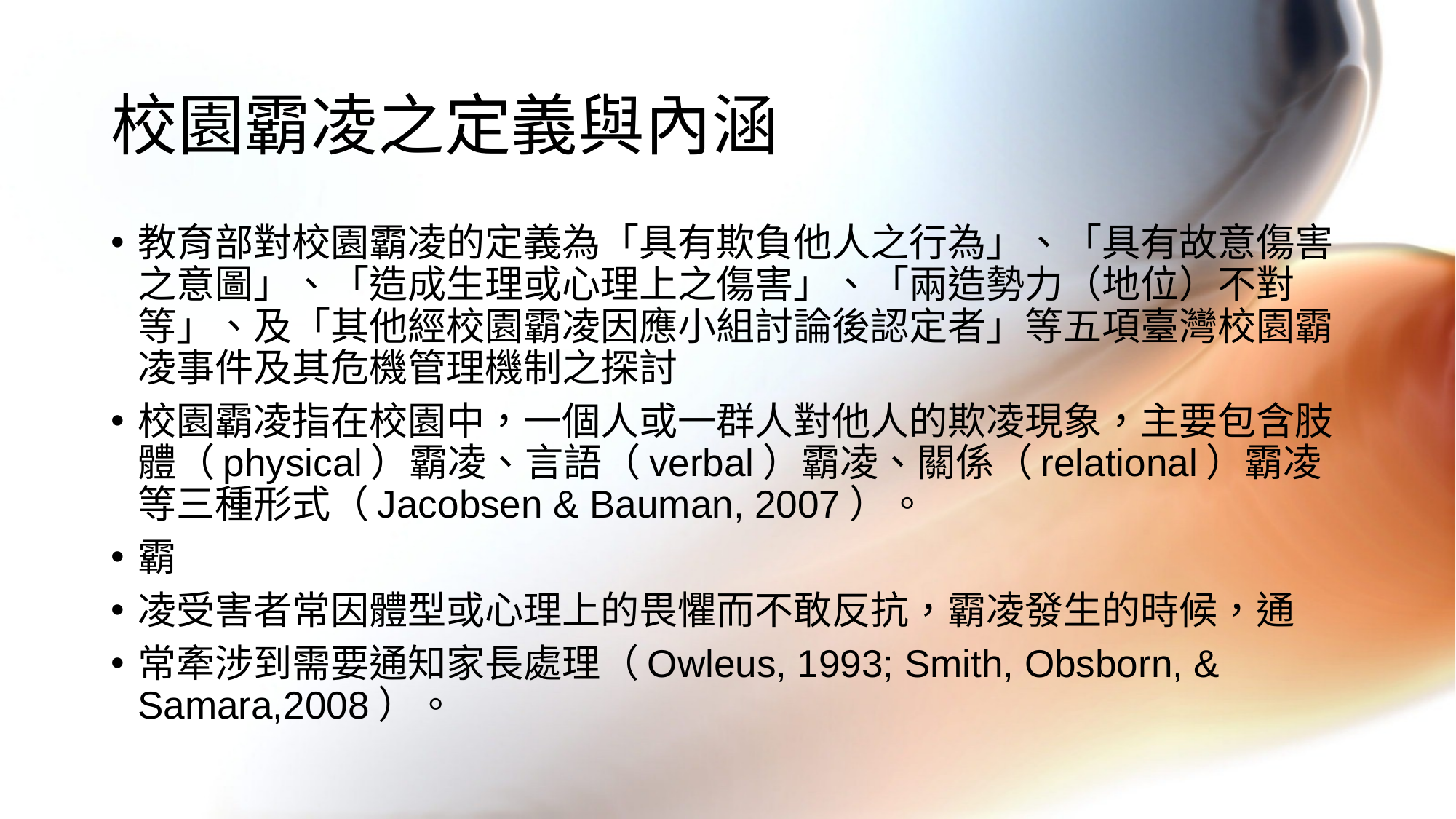

# 校園霸凌之定義與內涵
教育部對校園霸凌的定義為「具有欺負他人之行為」、「具有故意傷害之意圖」、「造成生理或心理上之傷害」、「兩造勢力（地位）不對等」、及「其他經校園霸凌因應小組討論後認定者」等五項臺灣校園霸凌事件及其危機管理機制之探討
校園霸凌指在校園中，一個人或一群人對他人的欺凌現象，主要包含肢體（physical）霸凌、言語（verbal）霸凌、關係（relational）霸凌等三種形式（Jacobsen & Bauman, 2007）。
霸
凌受害者常因體型或心理上的畏懼而不敢反抗，霸凌發生的時候，通
常牽涉到需要通知家長處理（Owleus, 1993; Smith, Obsborn, & Samara,2008）。